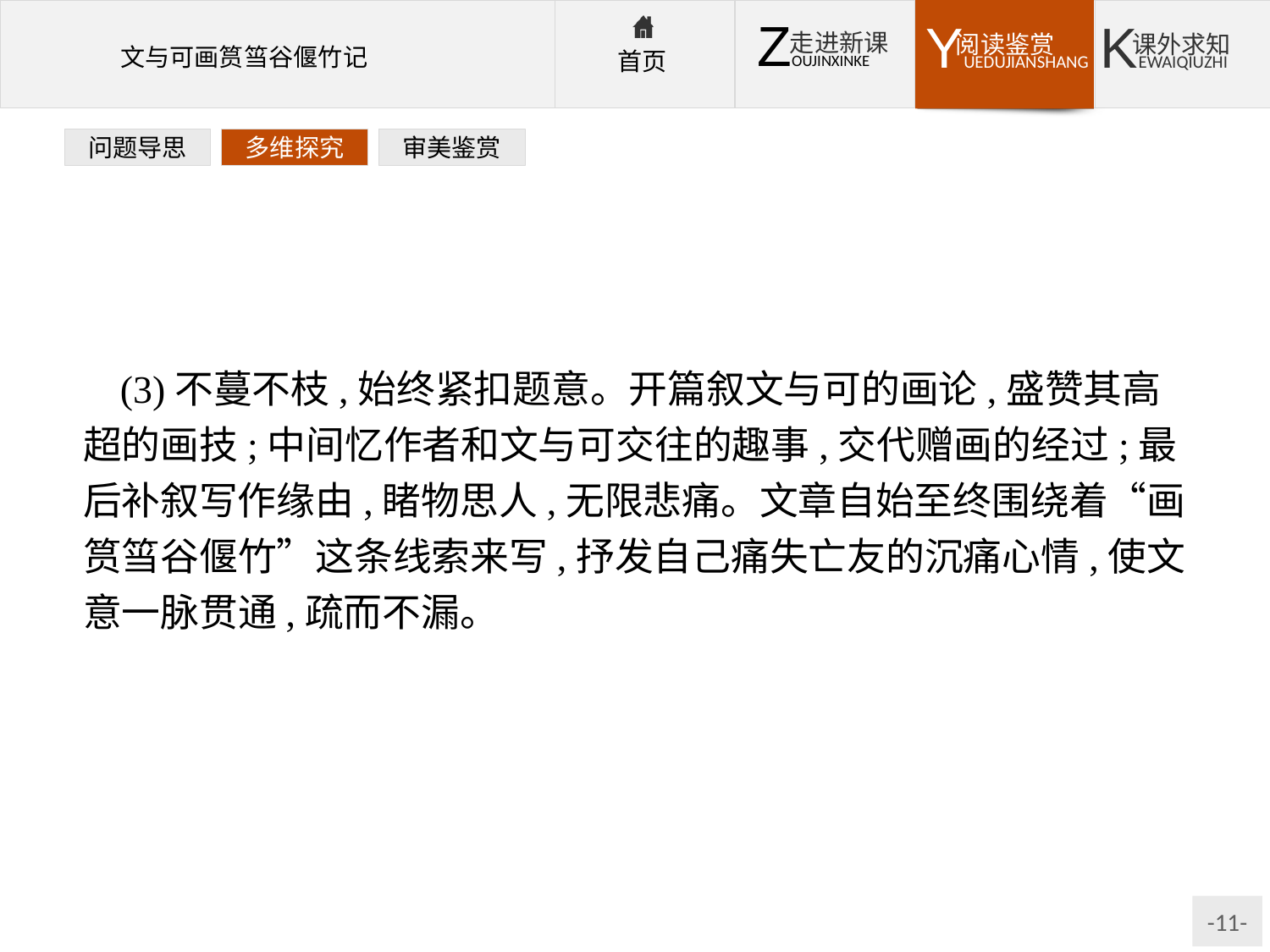

问题导思
多维探究
审美鉴赏
(3)不蔓不枝,始终紧扣题意。开篇叙文与可的画论,盛赞其高超的画技;中间忆作者和文与可交往的趣事,交代赠画的经过;最后补叙写作缘由,睹物思人,无限悲痛。文章自始至终围绕着“画筼筜谷偃竹”这条线索来写,抒发自己痛失亡友的沉痛心情,使文意一脉贯通,疏而不漏。